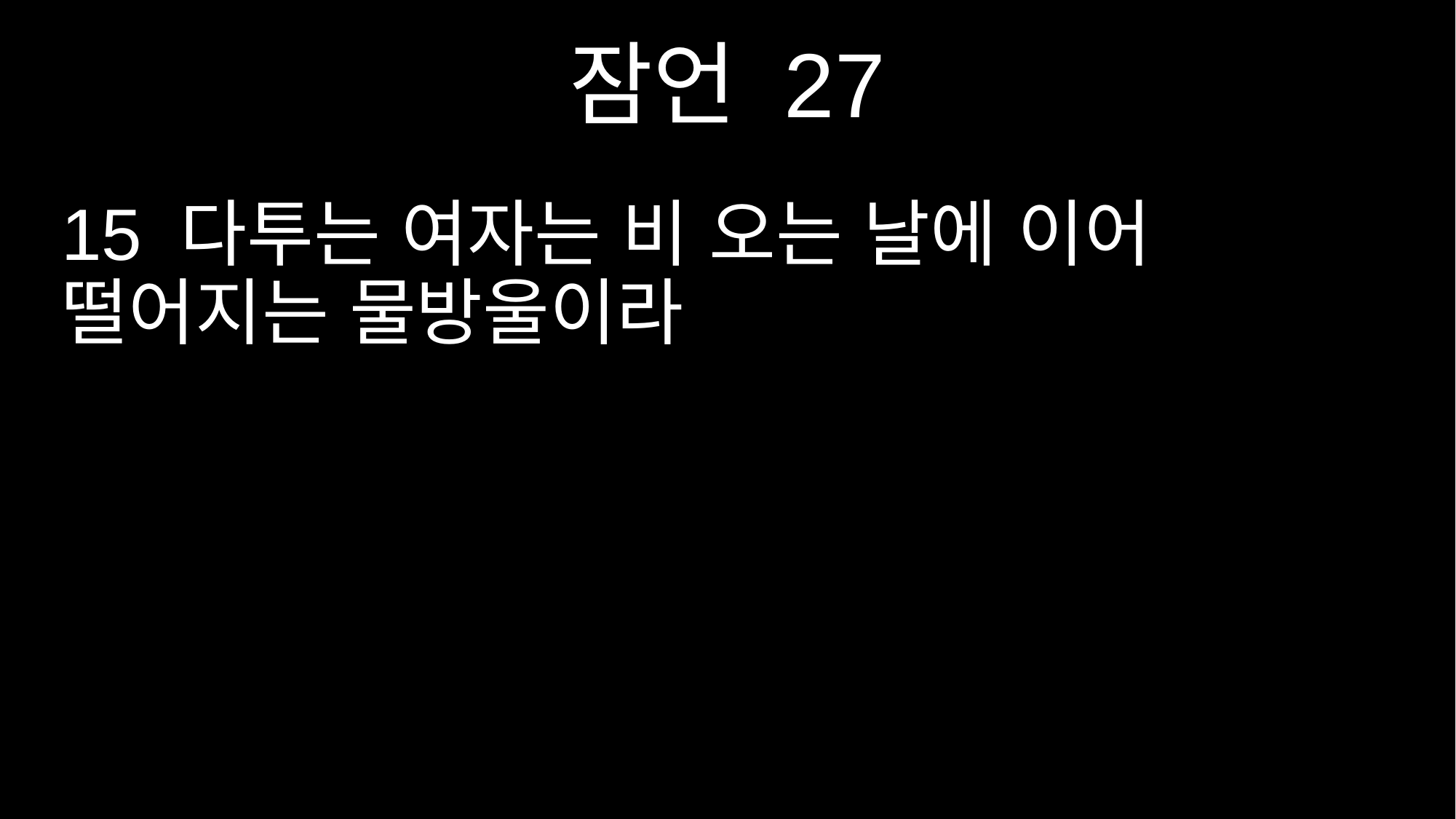

잠언 27
15 다투는 여자는 비 오는 날에 이어 떨어지는 물방울이라